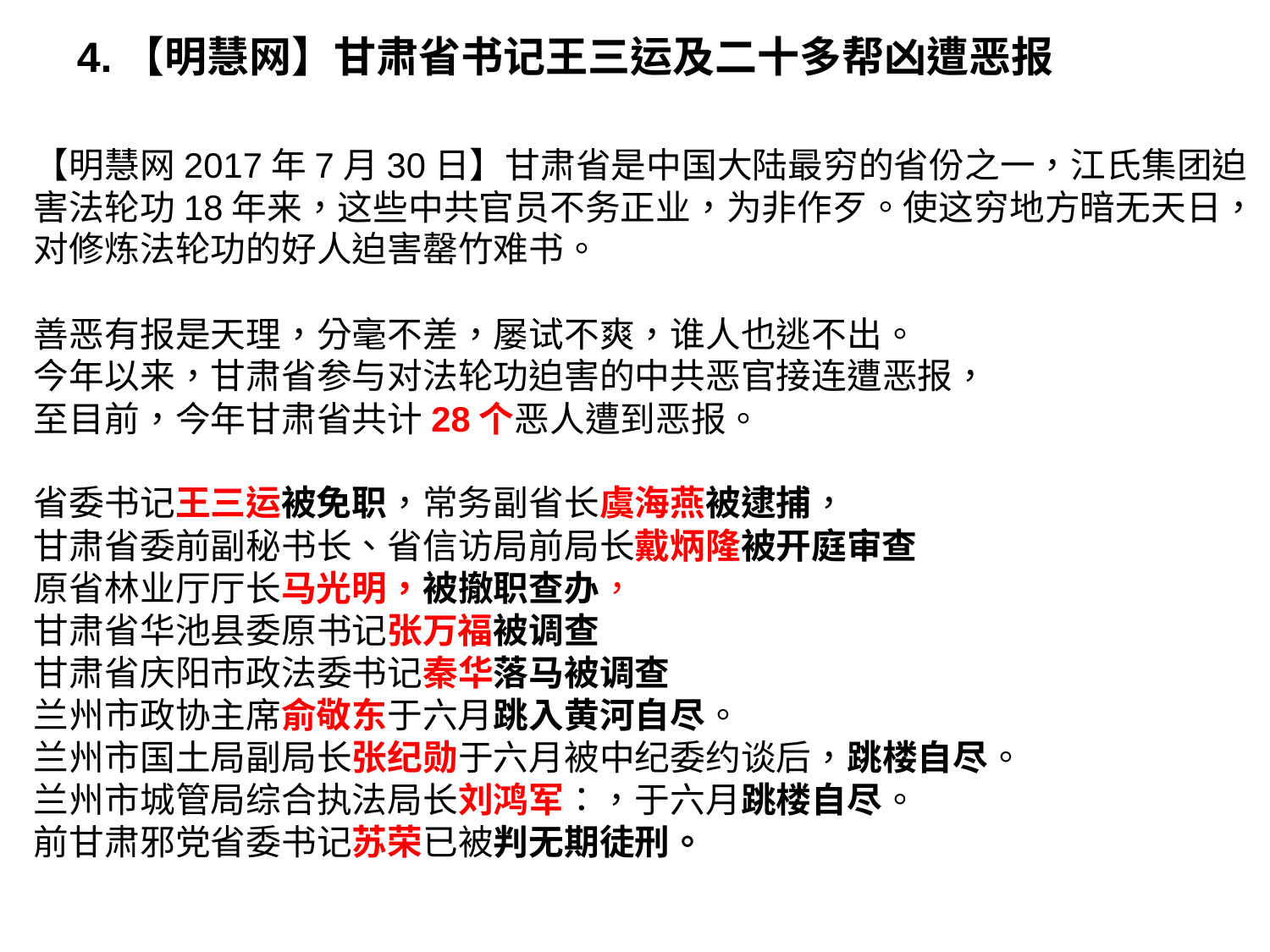

4.【明慧网】甘肃省书记王三运及二十多帮凶遭恶报
【明慧网2017年7月30日】甘肃省是中国大陆最穷的省份之一，江氏集团迫害法轮功18年来，这些中共官员不务正业，为非作歹。使这穷地方暗无天日，
对修炼法轮功的好人迫害罄竹难书。

善恶有报是天理，分毫不差，屡试不爽，谁人也逃不出。
今年以来，甘肃省参与对法轮功迫害的中共恶官接连遭恶报，
至目前，今年甘肃省共计28个恶人遭到恶报。

省委书记王三运被免职，常务副省长虞海燕被逮捕，
甘肃省委前副秘书长、省信访局前局长戴炳隆被开庭审查
原省林业厅厅长马光明，被撤职查办，
甘肃省华池县委原书记张万福被调查
甘肃省庆阳市政法委书记秦华落马被调查
兰州市政协主席俞敬东于六月跳入黄河自尽。
兰州市国土局副局长张纪勋于六月被中纪委约谈后，跳楼自尽。
兰州市城管局综合执法局长刘鸿军：，于六月跳楼自尽。
前甘肃邪党省委书记苏荣已被判无期徒刑。